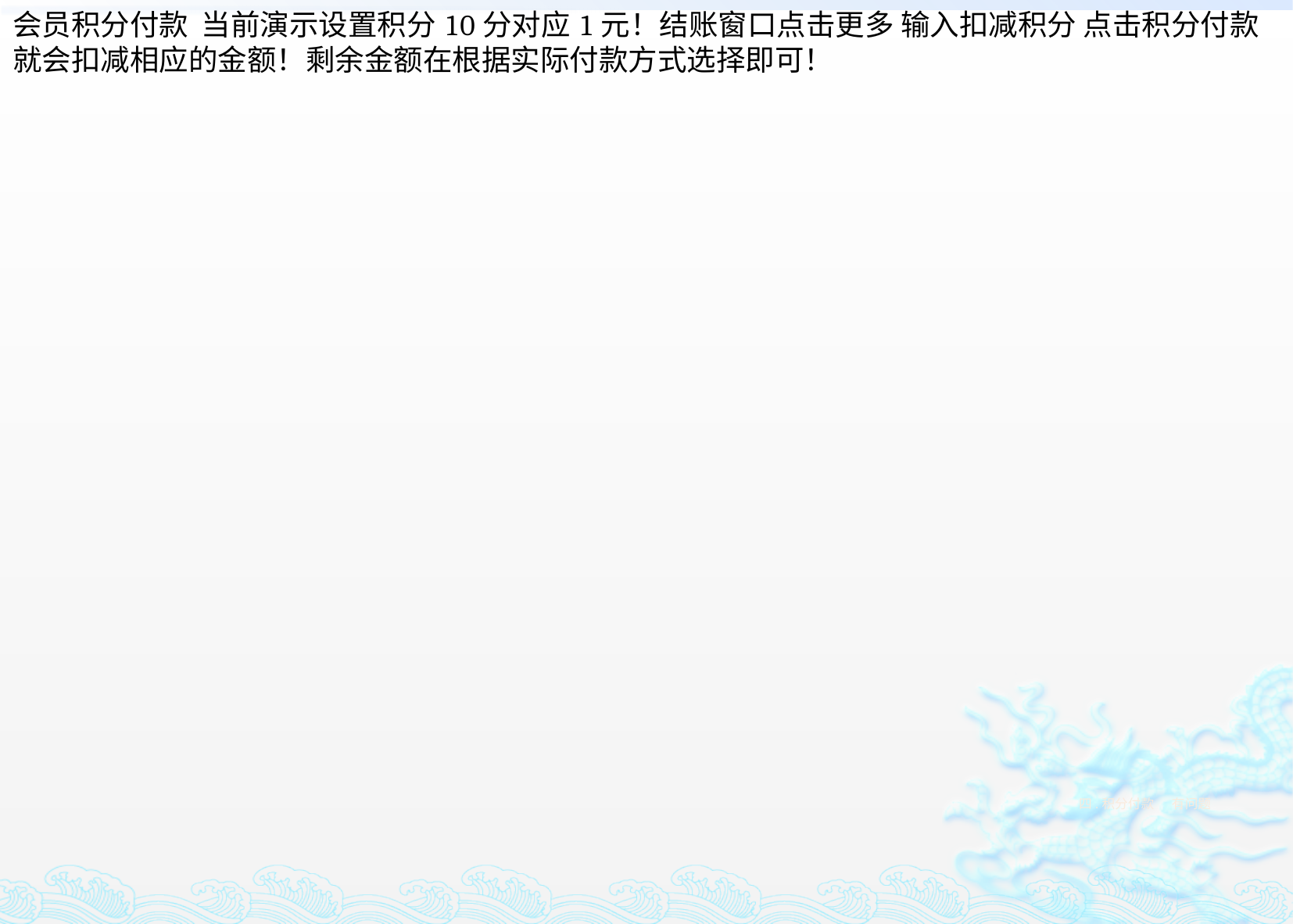

会员积分付款  当前演示设置积分10分对应1元！结账窗口点击更多 输入扣减积分 点击积分付款 就会扣减相应的金额！剩余金额在根据实际付款方式选择即可！
四.积分付款      有问题